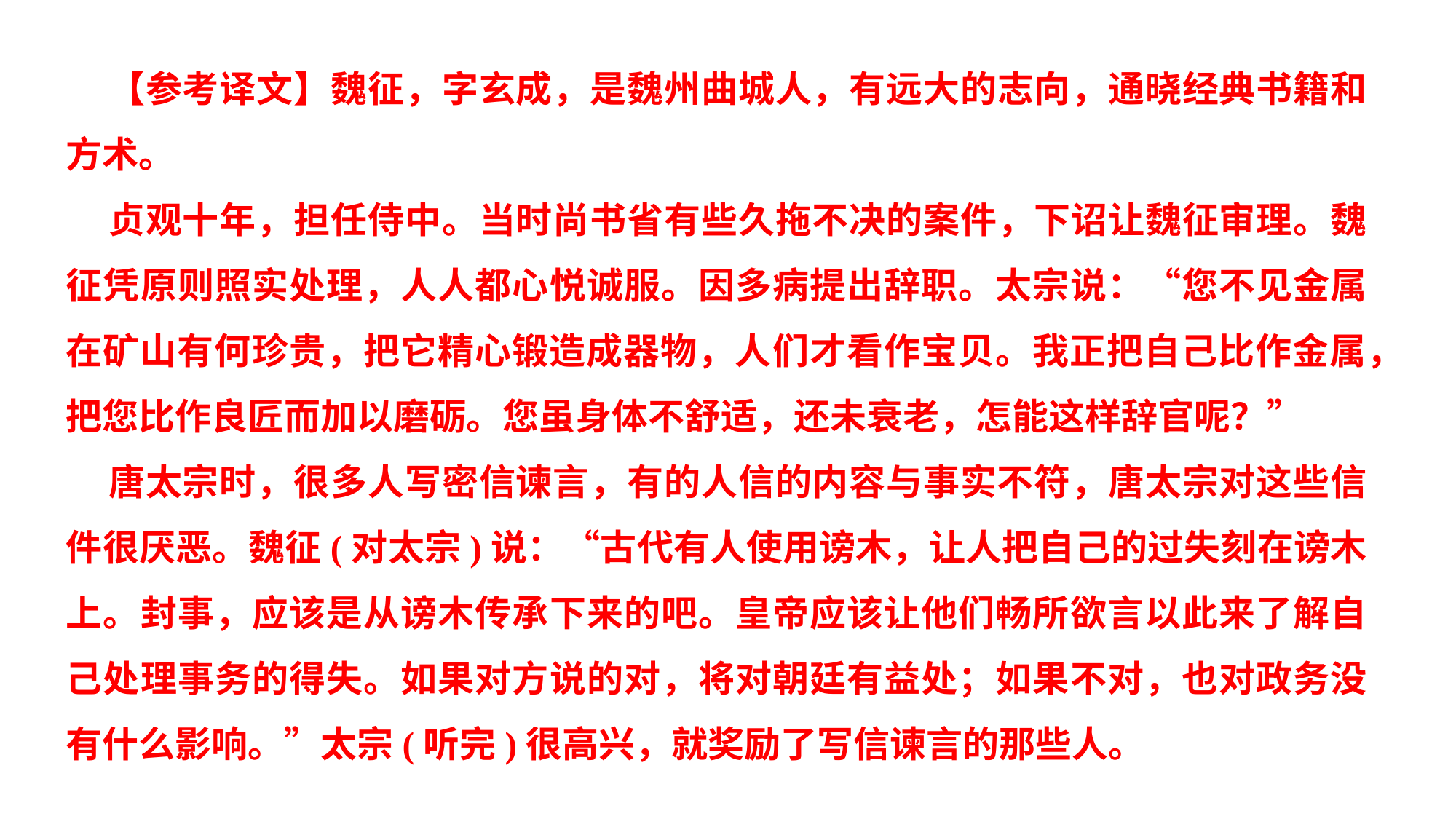

【参考译文】魏征，字玄成，是魏州曲城人，有远大的志向，通晓经典书籍和方术。
贞观十年，担任侍中。当时尚书省有些久拖不决的案件，下诏让魏征审理。魏征凭原则照实处理，人人都心悦诚服。因多病提出辞职。太宗说：“您不见金属在矿山有何珍贵，把它精心锻造成器物，人们才看作宝贝。我正把自己比作金属，把您比作良匠而加以磨砺。您虽身体不舒适，还未衰老，怎能这样辞官呢？”
唐太宗时，很多人写密信谏言，有的人信的内容与事实不符，唐太宗对这些信件很厌恶。魏征(对太宗)说：“古代有人使用谤木，让人把自己的过失刻在谤木上。封事，应该是从谤木传承下来的吧。皇帝应该让他们畅所欲言以此来了解自己处理事务的得失。如果对方说的对，将对朝廷有益处；如果不对，也对政务没有什么影响。”太宗(听完)很高兴，就奖励了写信谏言的那些人。